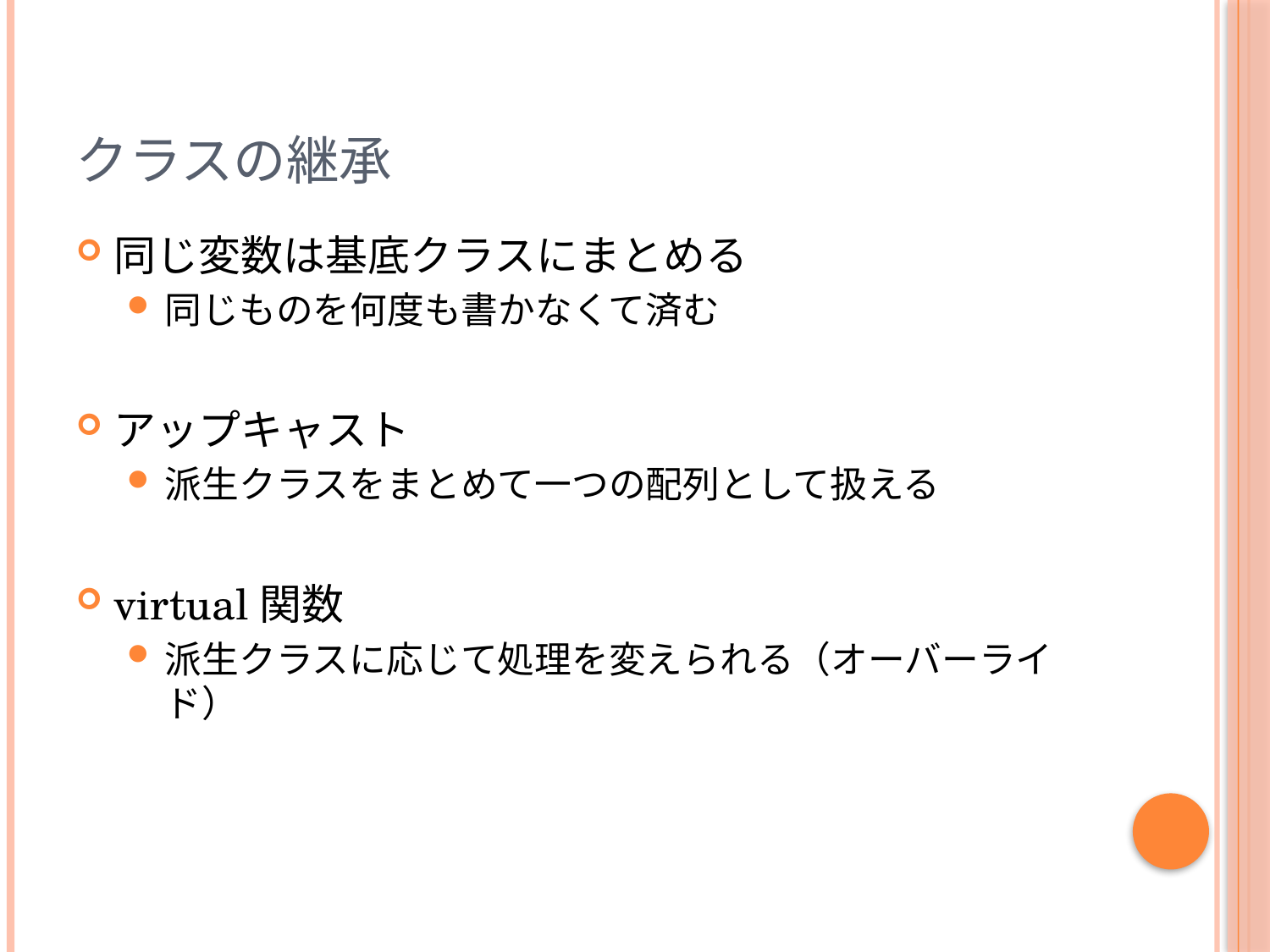

# クラスの継承
同じ変数は基底クラスにまとめる
同じものを何度も書かなくて済む

アップキャスト
派生クラスをまとめて一つの配列として扱える

virtual関数
派生クラスに応じて処理を変えられる（オーバーライド）